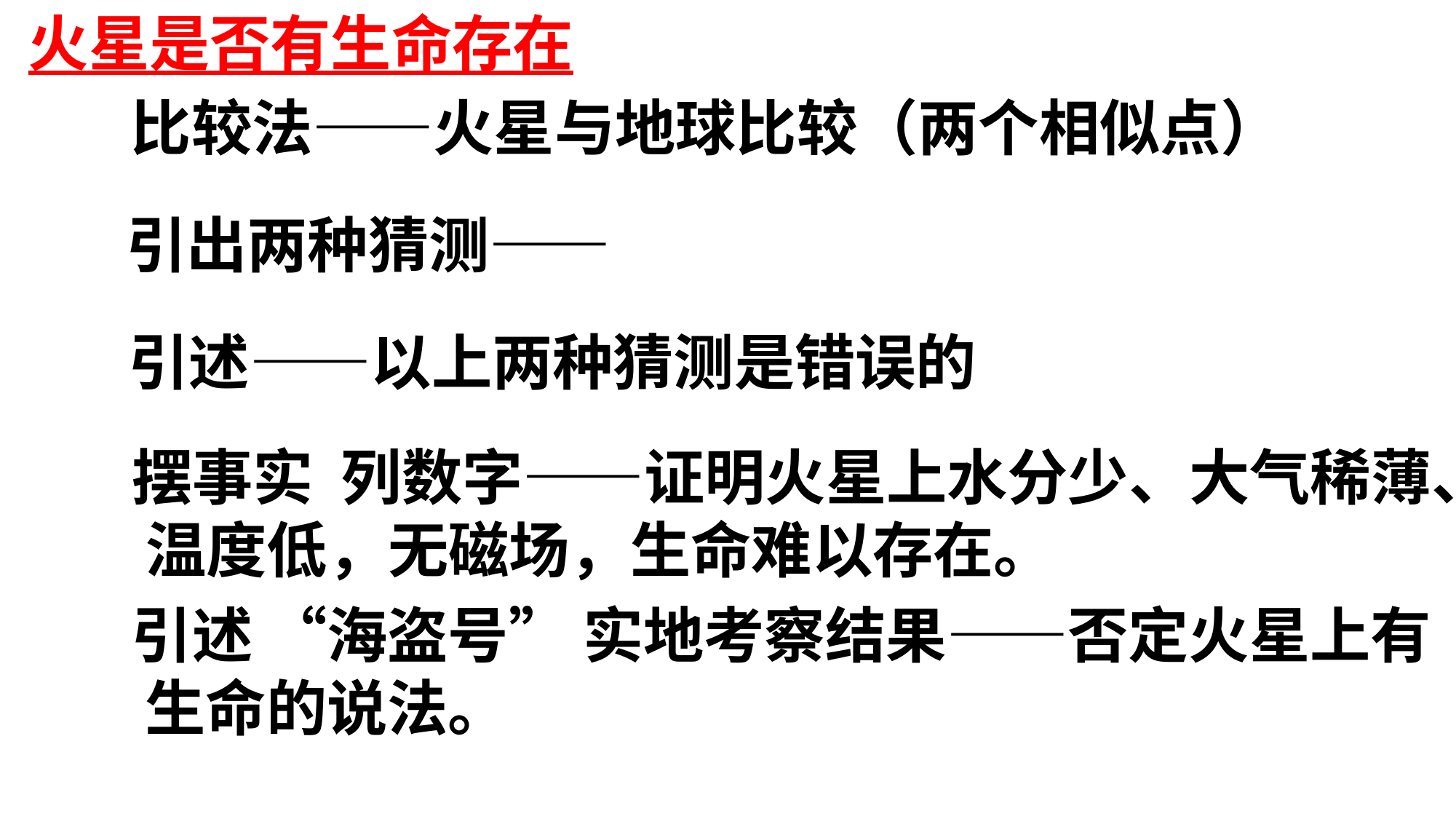

火星是否有生命存在
        比较法——火星与地球比较（两个相似点）
        引出两种猜测——
        引述——以上两种猜测是错误的
        摆事实  列数字——证明火星上水分少、大气稀薄、
         温度低，无磁场，生命难以存在。
        引述 “海盗号” 实地考察结果——否定火星上有
         生命的说法。